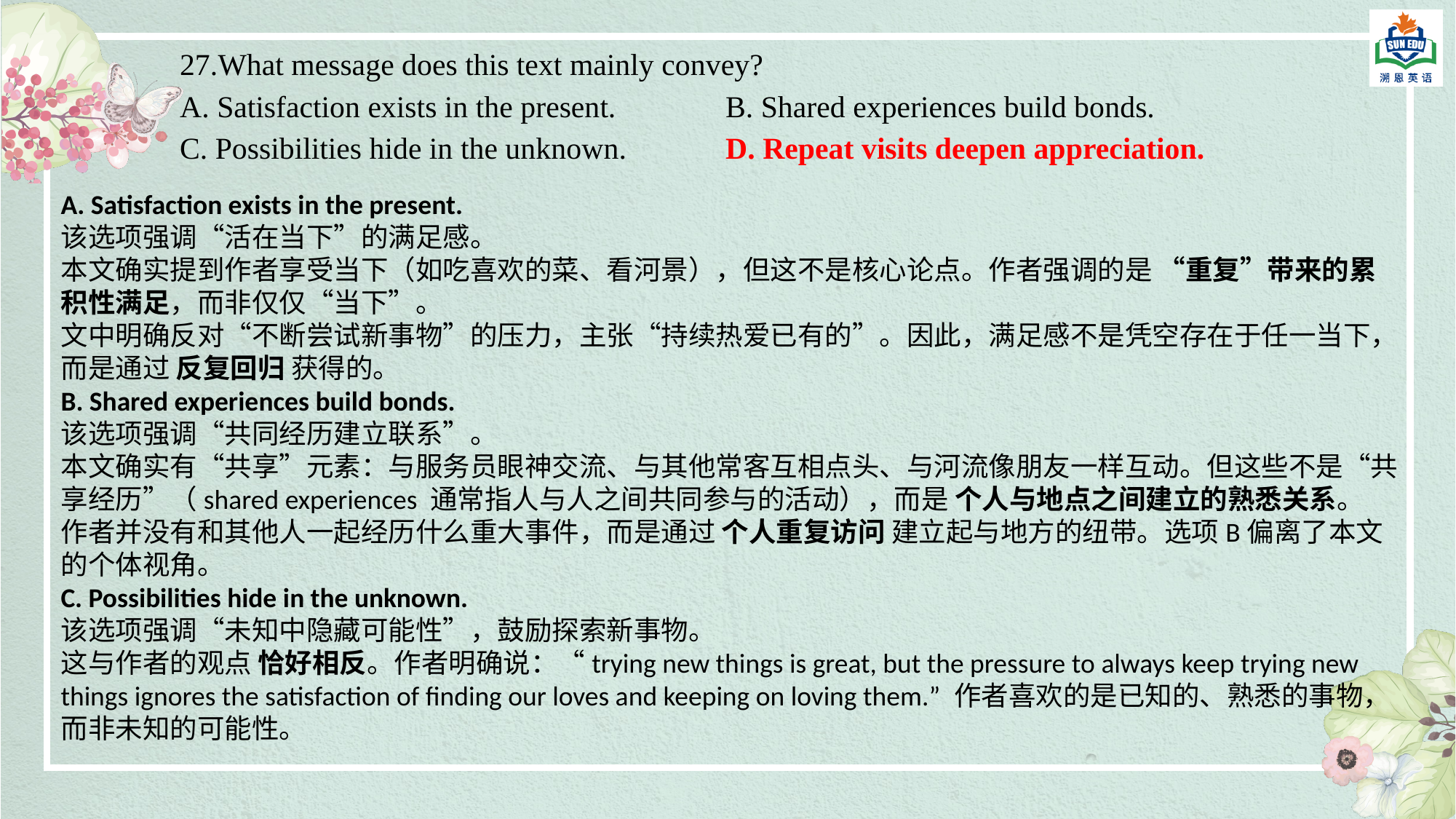

27.What message does this text mainly convey?
A. Satisfaction exists in the present. 	B. Shared experiences build bonds.
C. Possibilities hide in the unknown. 	D. Repeat visits deepen appreciation.
A. Satisfaction exists in the present.
该选项强调“活在当下”的满足感。
本文确实提到作者享受当下（如吃喜欢的菜、看河景），但这不是核心论点。作者强调的是 “重复”带来的累积性满足，而非仅仅“当下”。
文中明确反对“不断尝试新事物”的压力，主张“持续热爱已有的”。因此，满足感不是凭空存在于任一当下，而是通过 反复回归 获得的。
B. Shared experiences build bonds.
该选项强调“共同经历建立联系”。
本文确实有“共享”元素：与服务员眼神交流、与其他常客互相点头、与河流像朋友一样互动。但这些不是“共享经历”（shared experiences 通常指人与人之间共同参与的活动），而是 个人与地点之间建立的熟悉关系。
作者并没有和其他人一起经历什么重大事件，而是通过 个人重复访问 建立起与地方的纽带。选项B偏离了本文的个体视角。
C. Possibilities hide in the unknown.
该选项强调“未知中隐藏可能性”，鼓励探索新事物。
这与作者的观点 恰好相反。作者明确说：“trying new things is great, but the pressure to always keep trying new things ignores the satisfaction of finding our loves and keeping on loving them.” 作者喜欢的是已知的、熟悉的事物，而非未知的可能性。